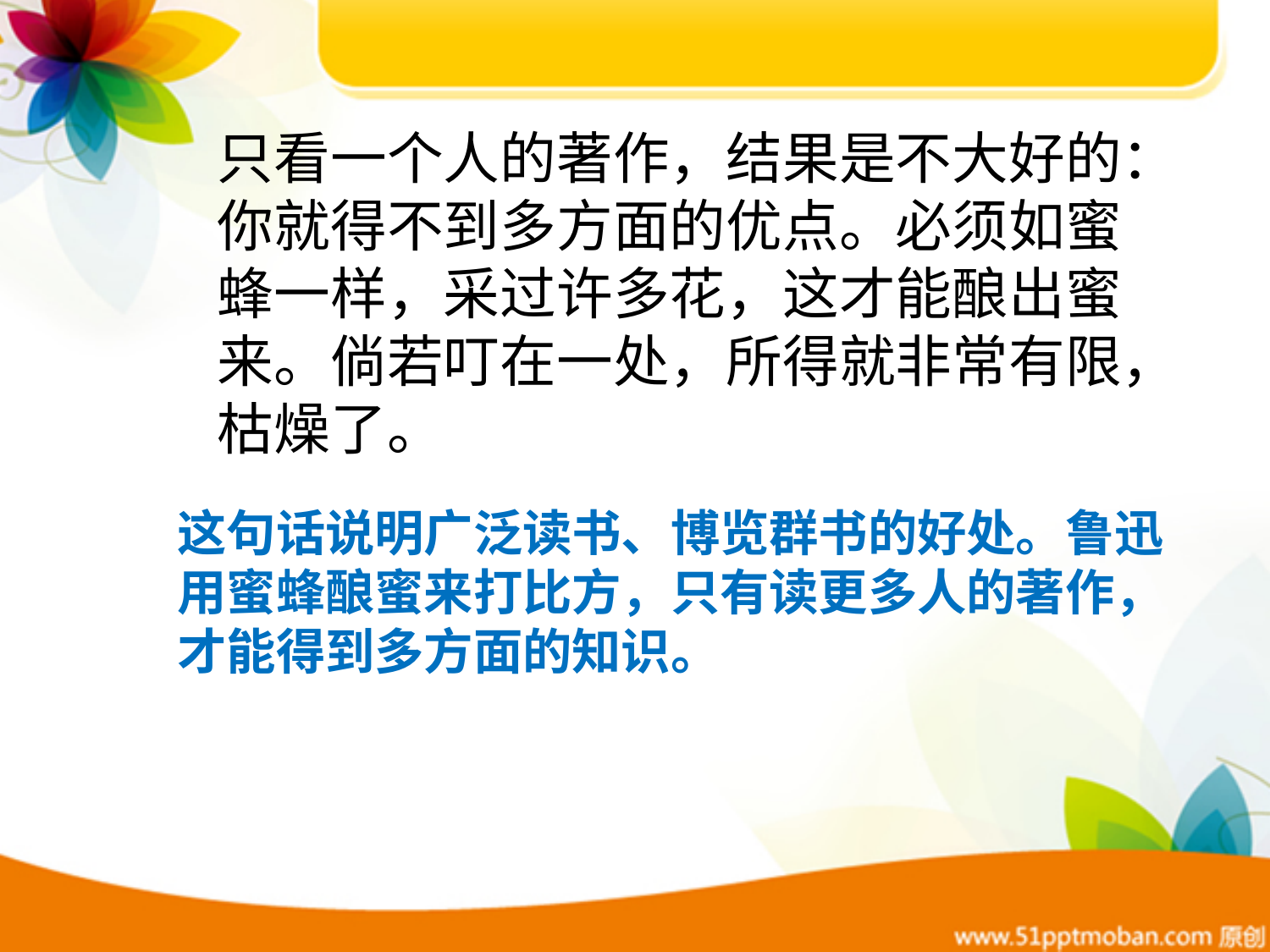

只看一个人的著作，结果是不大好的：你就得不到多方面的优点。必须如蜜蜂一样，采过许多花，这才能酿出蜜来。倘若叮在一处，所得就非常有限，枯燥了。
这句话说明广泛读书、博览群书的好处。鲁迅用蜜蜂酿蜜来打比方，只有读更多人的著作，才能得到多方面的知识。